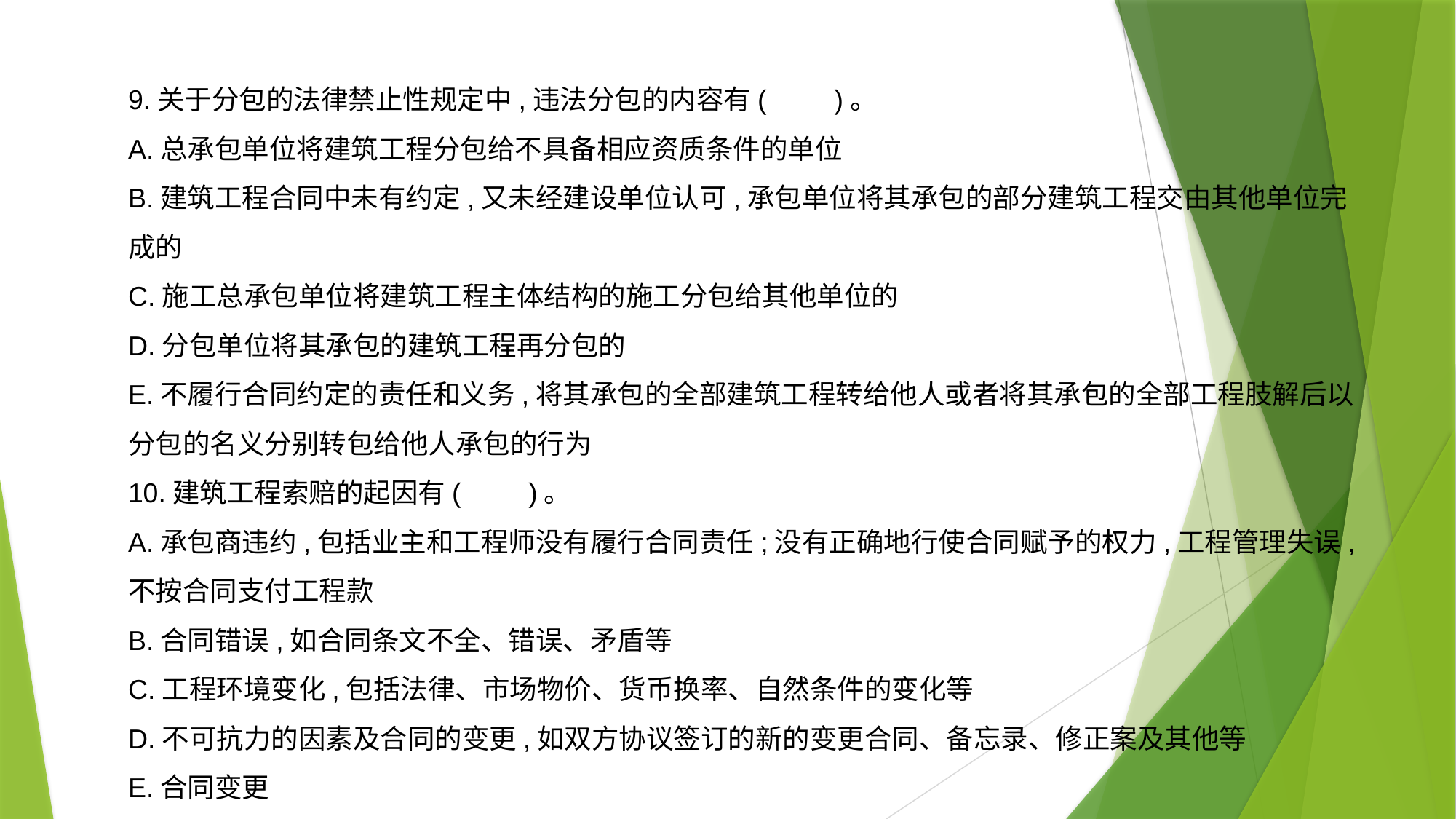

9.关于分包的法律禁止性规定中,违法分包的内容有(　　)。
A.总承包单位将建筑工程分包给不具备相应资质条件的单位
B.建筑工程合同中未有约定,又未经建设单位认可,承包单位将其承包的部分建筑工程交由其他单位完成的
C.施工总承包单位将建筑工程主体结构的施工分包给其他单位的
D.分包单位将其承包的建筑工程再分包的
E.不履行合同约定的责任和义务,将其承包的全部建筑工程转给他人或者将其承包的全部工程肢解后以分包的名义分别转包给他人承包的行为
10.建筑工程索赔的起因有(　　)。
A.承包商违约,包括业主和工程师没有履行合同责任;没有正确地行使合同赋予的权力,工程管理失误,不按合同支付工程款
B.合同错误,如合同条文不全、错误、矛盾等
C.工程环境变化,包括法律、市场物价、货币换率、自然条件的变化等
D.不可抗力的因素及合同的变更,如双方协议签订的新的变更合同、备忘录、修正案及其他等
E.合同变更